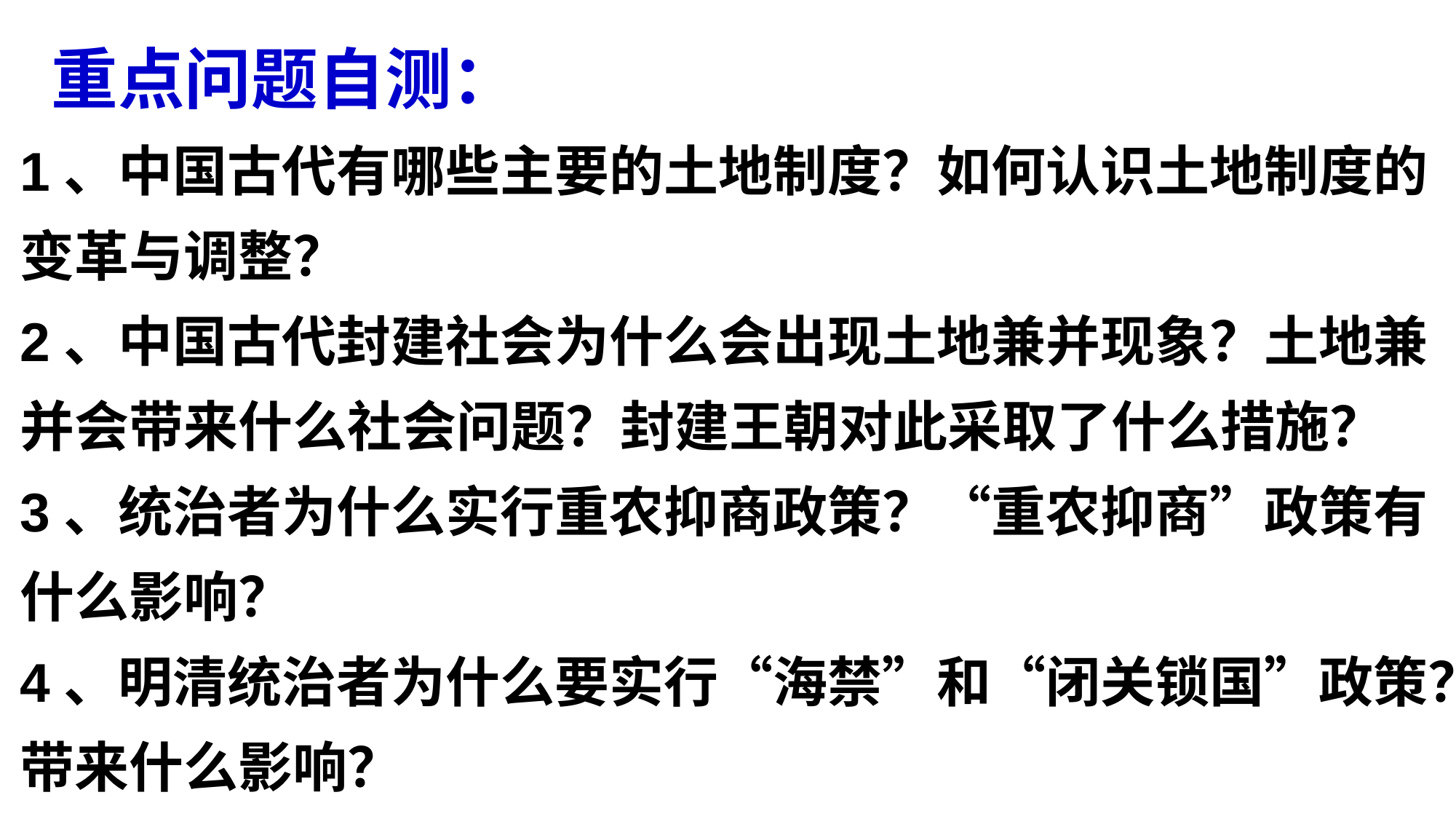

重点问题自测：
1、中国古代有哪些主要的土地制度？如何认识土地制度的变革与调整？
2、中国古代封建社会为什么会出现土地兼并现象？土地兼并会带来什么社会问题？封建王朝对此采取了什么措施？
3、统治者为什么实行重农抑商政策？“重农抑商”政策有什么影响？
4、明清统治者为什么要实行“海禁”和“闭关锁国”政策？带来什么影响？